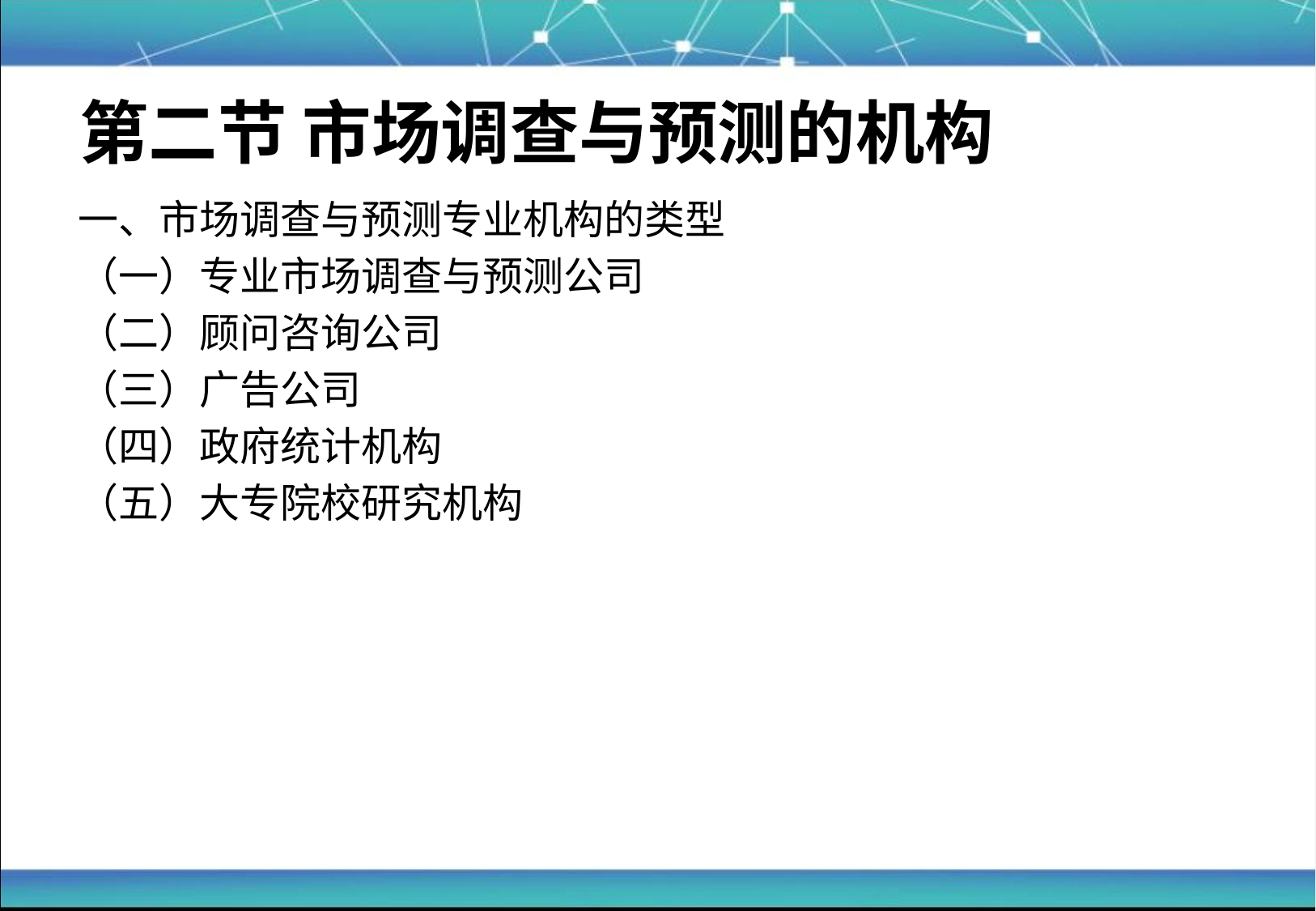

# 第二节 市场调查与预测的机构
一、市场调查与预测专业机构的类型
（一）专业市场调查与预测公司
（二）顾问咨询公司
（三）广告公司
（四）政府统计机构
（五）大专院校研究机构